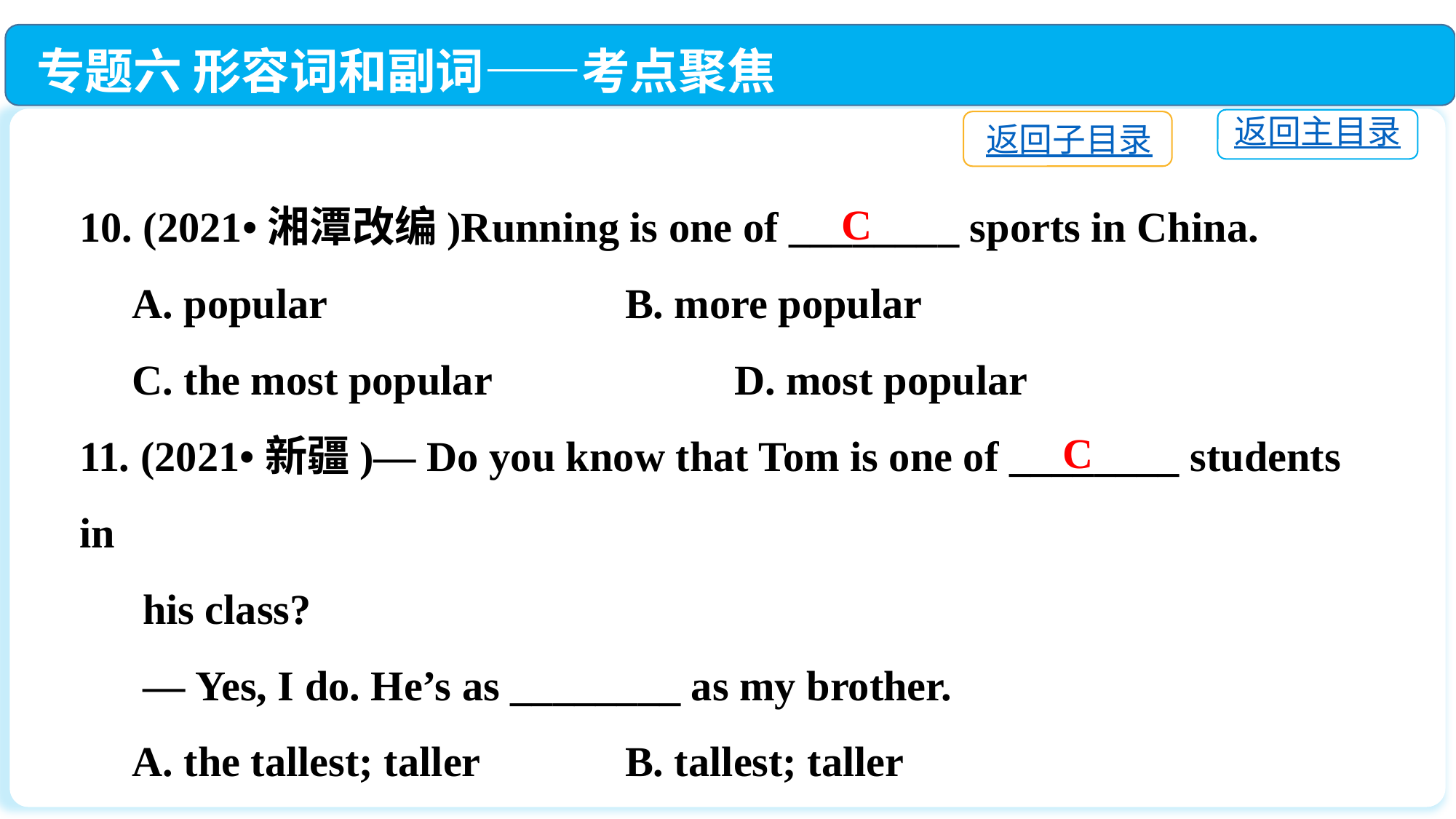

专题六 形容词和副词——考点聚焦

返回主目录

返回子目录
10. (2021•湘潭改编)Running is one of ________ sports in China.
     A. popular　　　　　　 	B. more popular
     C. the most popular　　　	D. most popular
11. (2021•新疆)— Do you know that Tom is one of ________ students in
      his class?
      — Yes, I do. He’s as ________ as my brother.
     A. the tallest; taller		B. tallest; taller
     C. the tallest; tall		D. tallest; tall
C
C